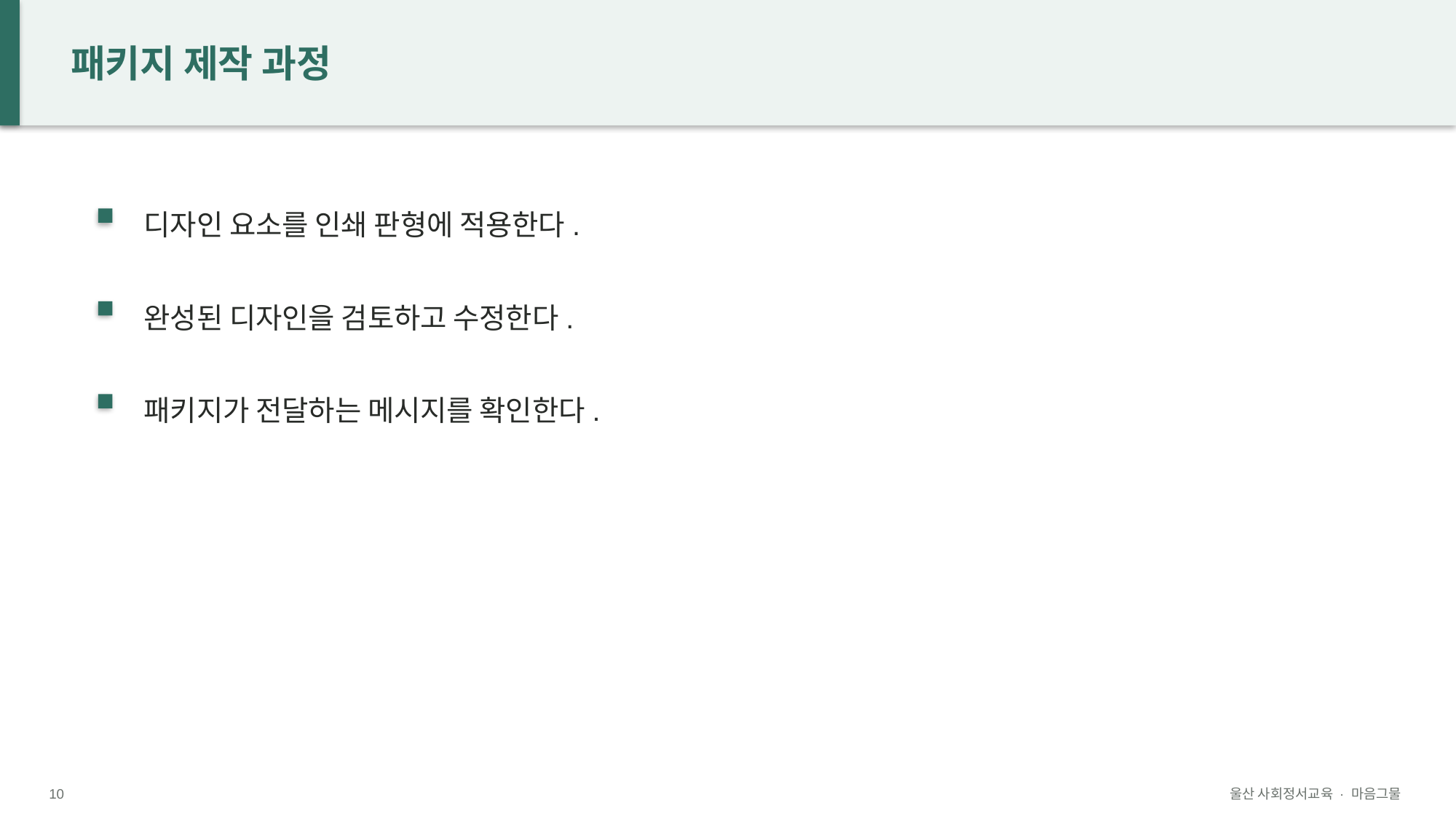

패키지 제작 과정
디자인 요소를 인쇄 판형에 적용한다.

완성된 디자인을 검토하고 수정한다.

패키지가 전달하는 메시지를 확인한다.

10
울산 사회정서교육 · 마음그물